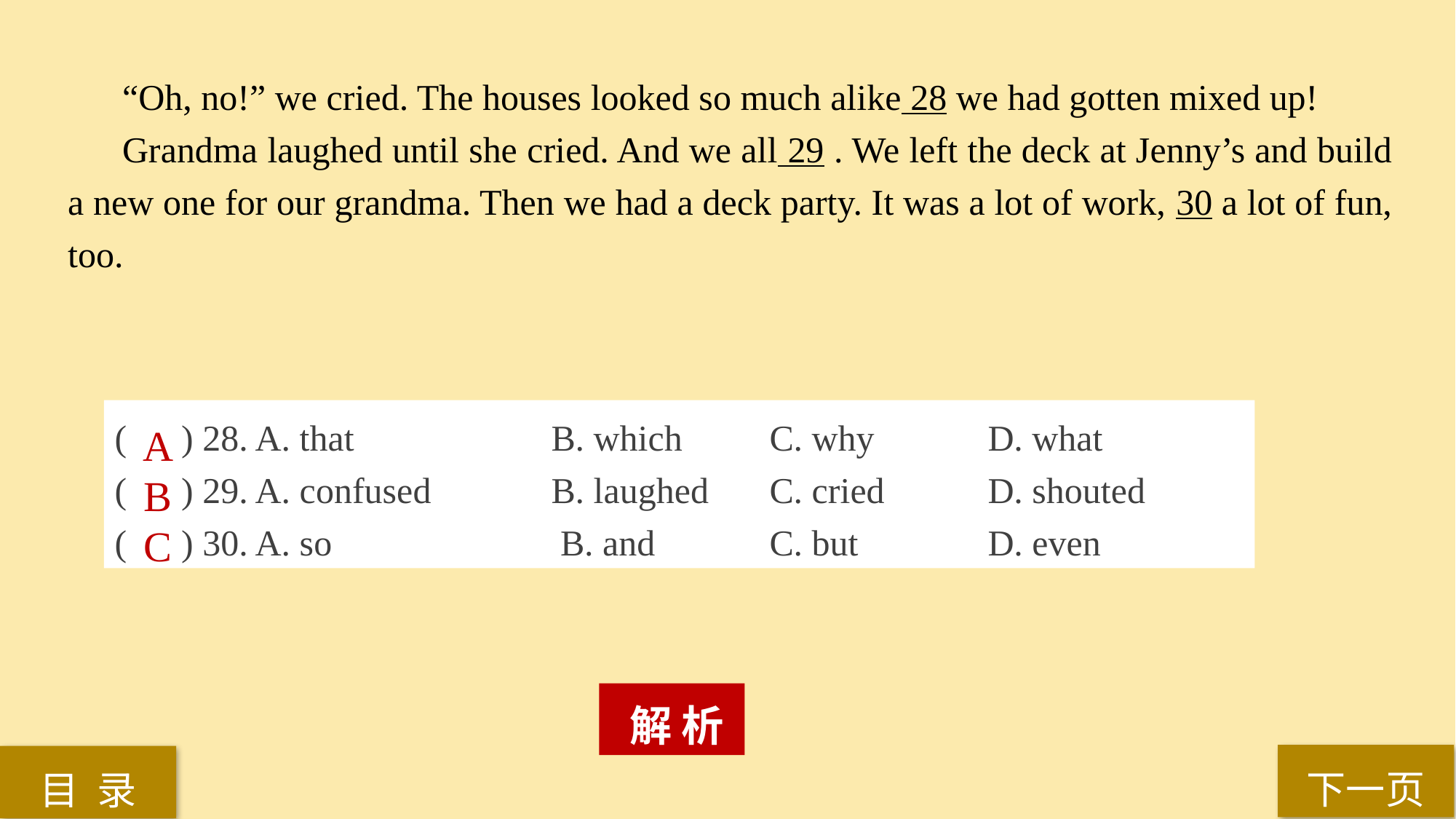

“Oh, no!” we cried. The houses looked so much alike 28 we had gotten mixed up!
Grandma laughed until she cried. And we all 29 . We left the deck at Jenny’s and build a new one for our grandma. Then we had a deck party. It was a lot of work, 30 a lot of fun, too.
(      ) 28. A. that 		B. which 	C. why 	D. what
(      ) 29. A. confused 		B. laughed 	C. cried 	D. shouted
(      ) 30. A. so			 B. and 	C. but 		D. even
A
B
C
 解 析